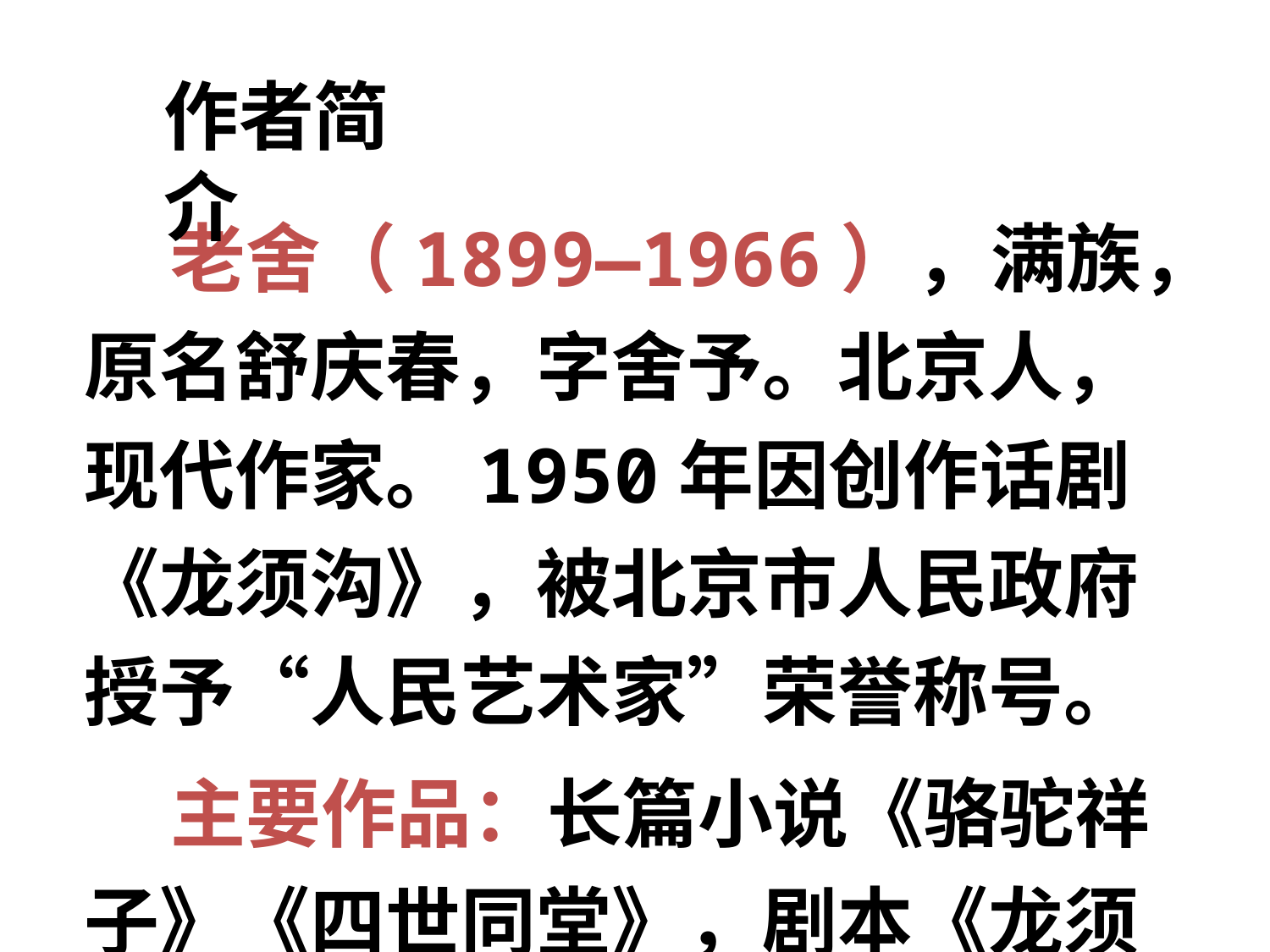

作者简介
    老舍（1899—1966），满族，原名舒庆春，字舍予。北京人，现代作家。1950年因创作话剧《龙须沟》，被北京市人民政府授予“人民艺术家”荣誉称号。
    主要作品：长篇小说《骆驼祥子》《四世同堂》，剧本《龙须沟》《茶馆》等。